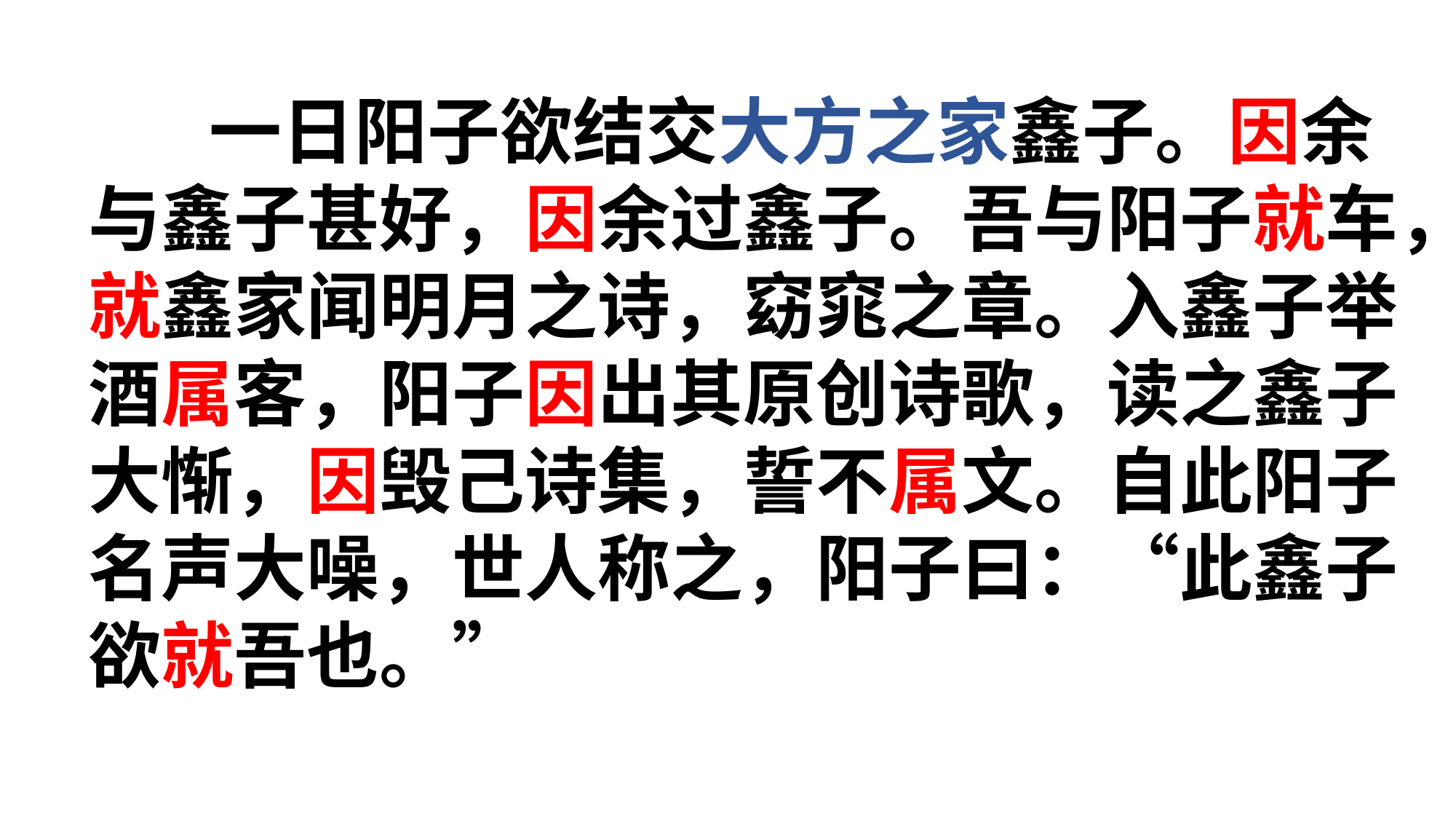

一日阳子欲结交大方之家鑫子。因余与鑫子甚好，因余过鑫子。吾与阳子就车，就鑫家闻明月之诗，窈窕之章。入鑫子举酒属客，阳子因出其原创诗歌，读之鑫子大惭，因毁己诗集，誓不属文。自此阳子名声大噪，世人称之，阳子曰：“此鑫子欲就吾也。”